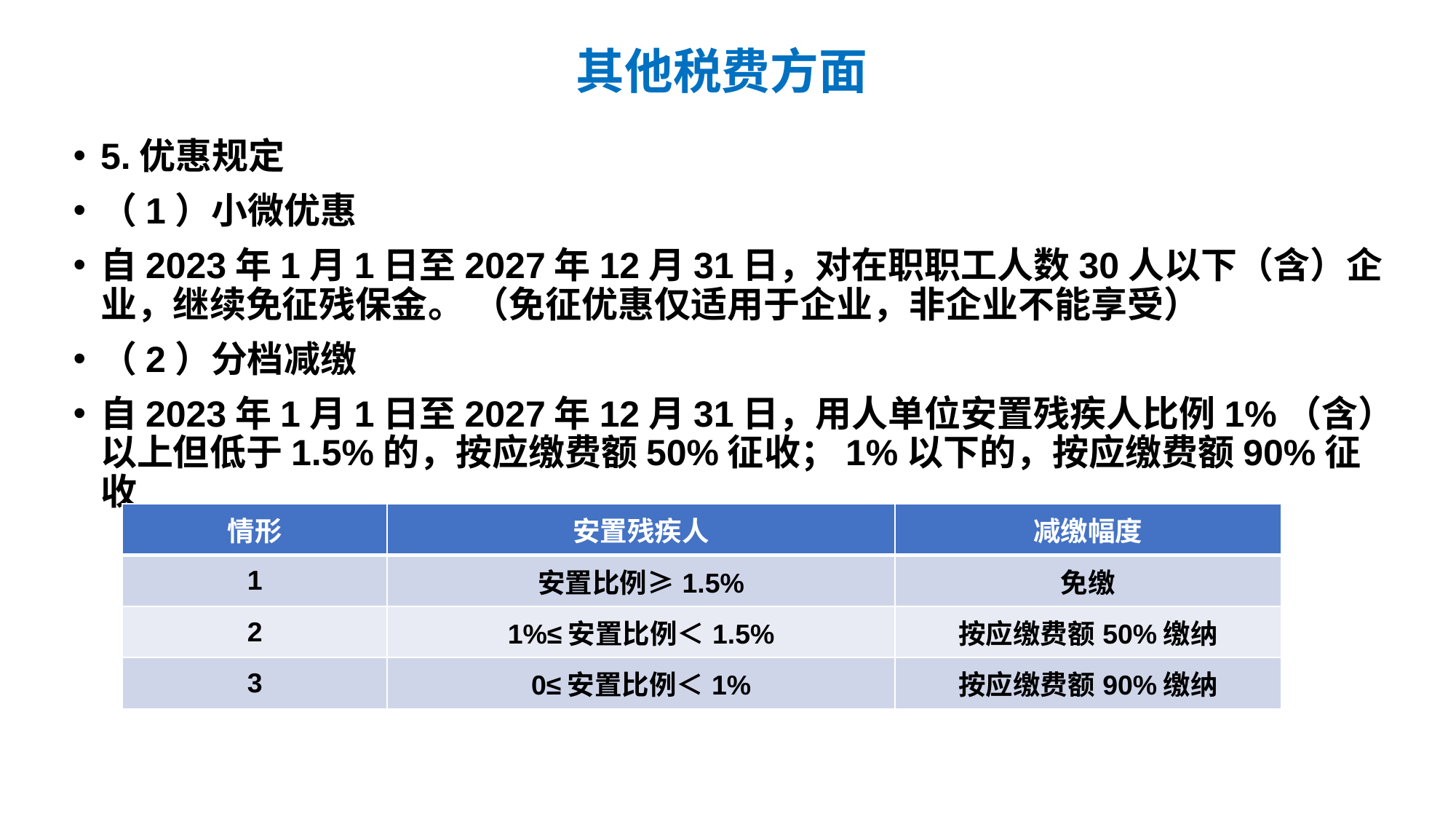

# 其他税费方面
5.优惠规定
（1）小微优惠
自2023年1月1日至2027年12月31日，对在职职工人数30人以下（含）企业，继续免征残保金。 （免征优惠仅适用于企业，非企业不能享受）
（2）分档减缴
自2023年1月1日至2027年12月31日，用人单位安置残疾人比例1%（含）以上但低于1.5%的，按应缴费额50%征收；1%以下的，按应缴费额90%征收
| 情形 | 安置残疾人 | 减缴幅度 |
| --- | --- | --- |
| 1 | 安置比例≥1.5% | 免缴 |
| 2 | 1%≤安置比例＜1.5% | 按应缴费额50%缴纳 |
| 3 | 0≤安置比例＜1% | 按应缴费额90%缴纳 |